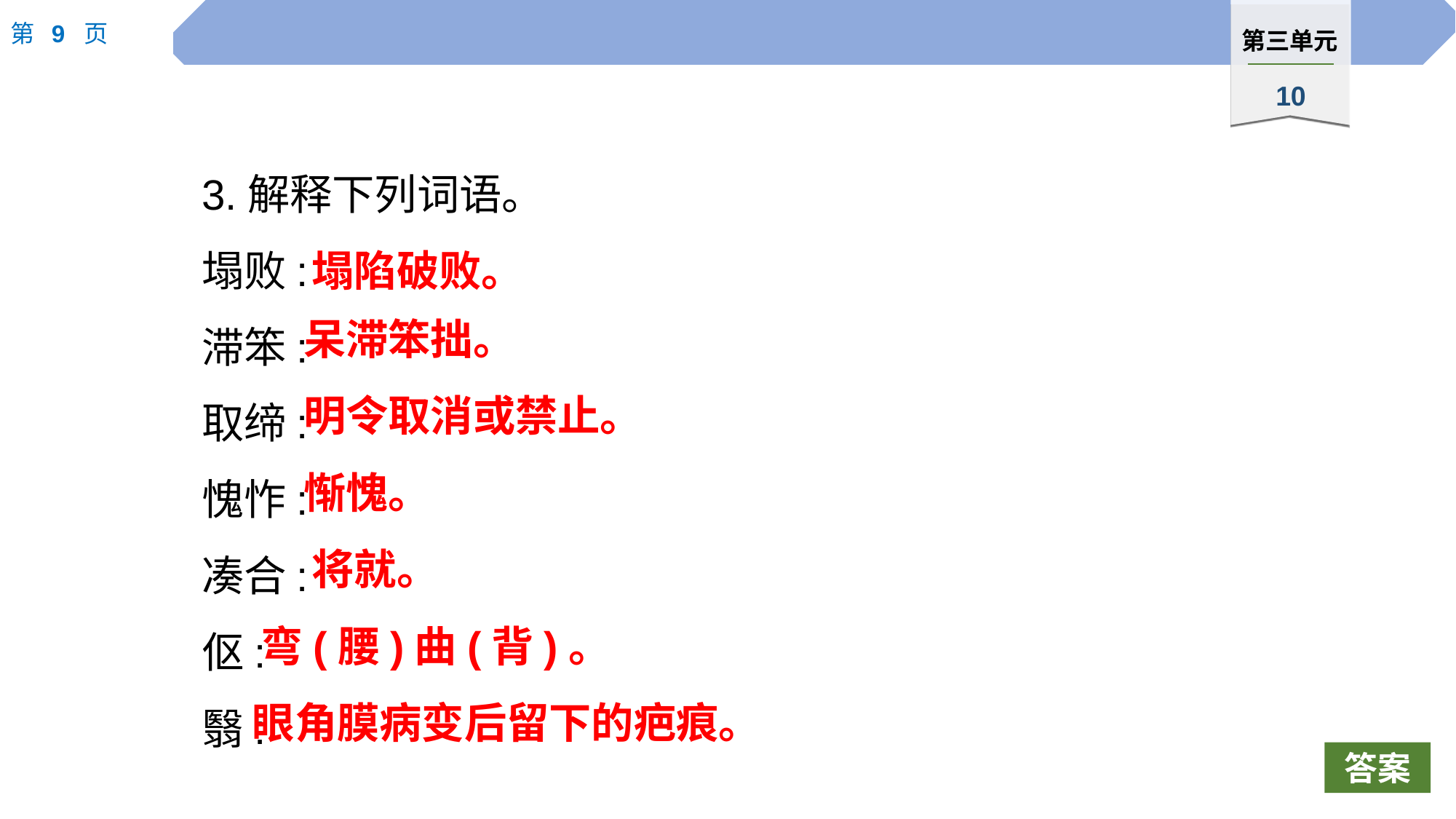

3.解释下列词语。
塌败:
滞笨:
取缔:
愧怍:
凑合:
伛:
翳:
塌陷破败。
呆滞笨拙。
明令取消或禁止。
惭愧。
将就。
弯(腰)曲(背)。
眼角膜病变后留下的疤痕。
答案